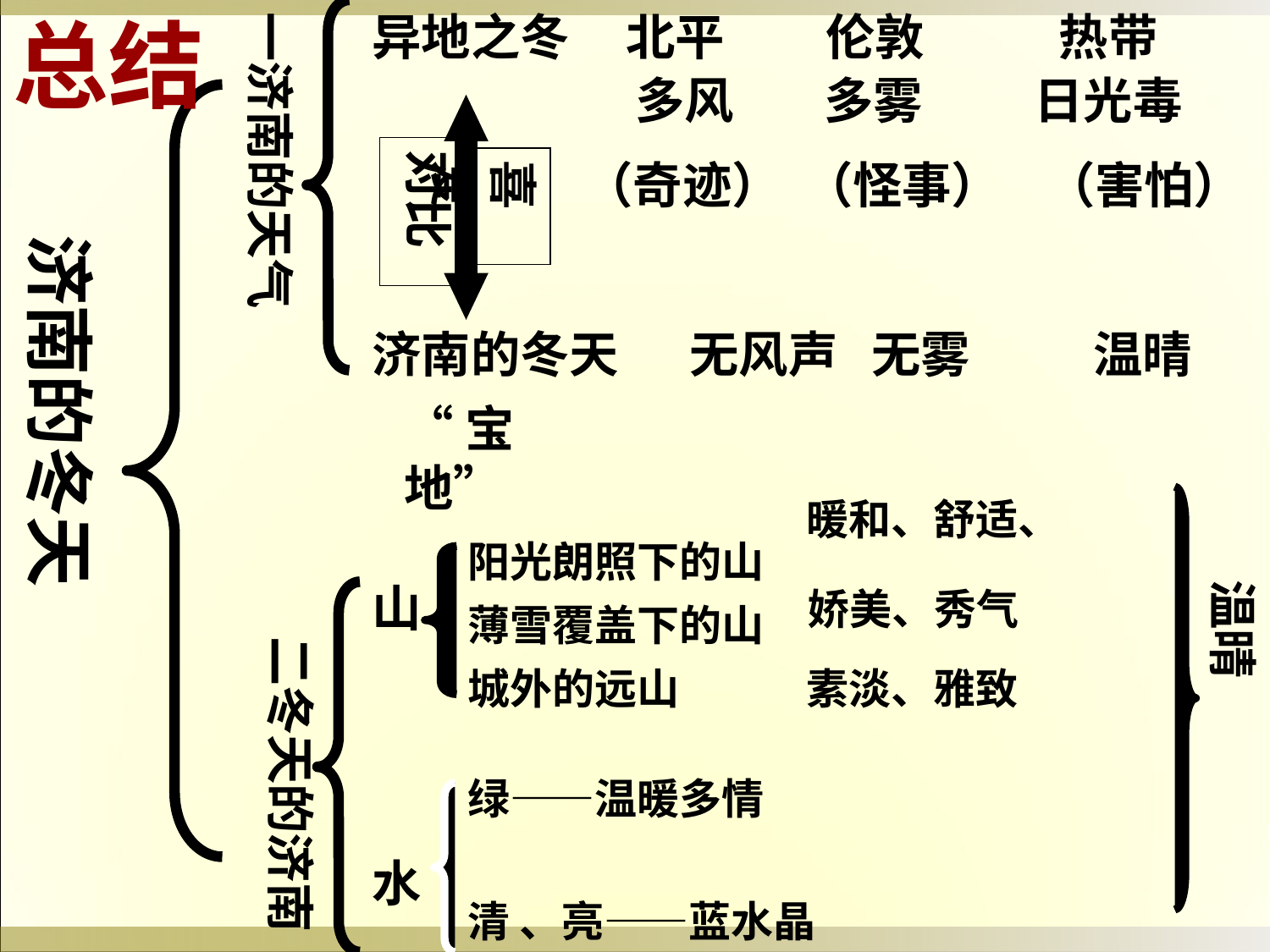

总结
一济南的天气

异地之冬
北平         伦敦            热带
 多风        多雾          日光毒

对比
喜爱
（奇迹）  （怪事）    （害怕）
济南的冬天
济南的冬天
无风声   无雾           温晴
“宝地”
         温晴
暖和、舒适、

阳光朗照下的山

山
娇美、秀气

薄雪覆盖下的山
二冬天的济南
城外的远山
素淡、雅致
绿——温暖多情

水
清 、亮——蓝水晶